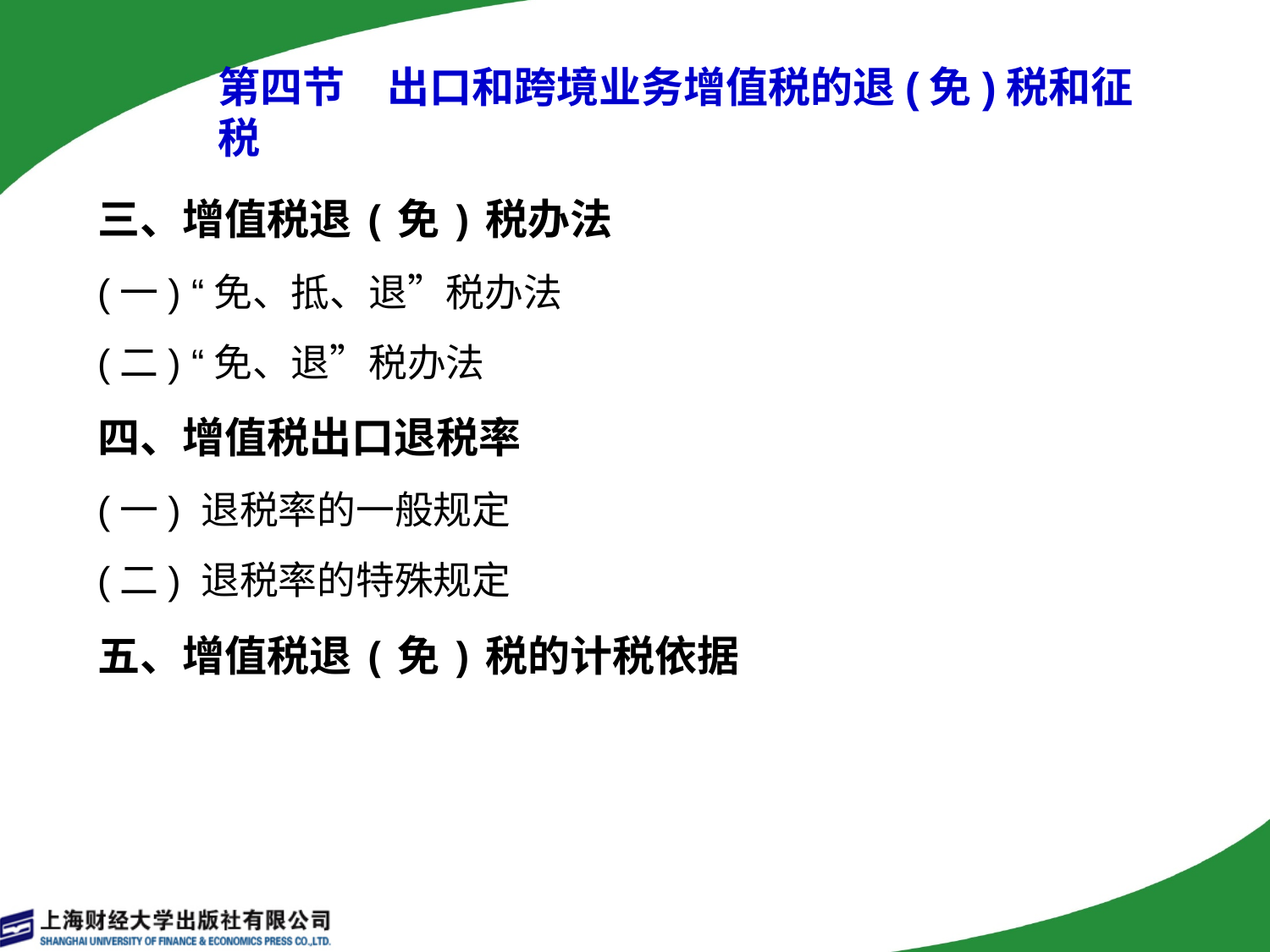

第四节　出口和跨境业务增值税的退(免)税和征税
三、增值税退(免)税办法
(一) “免、抵、退”税办法
(二) “免、退”税办法
四、增值税出口退税率
(一) 退税率的一般规定
(二) 退税率的特殊规定
五、增值税退(免)税的计税依据